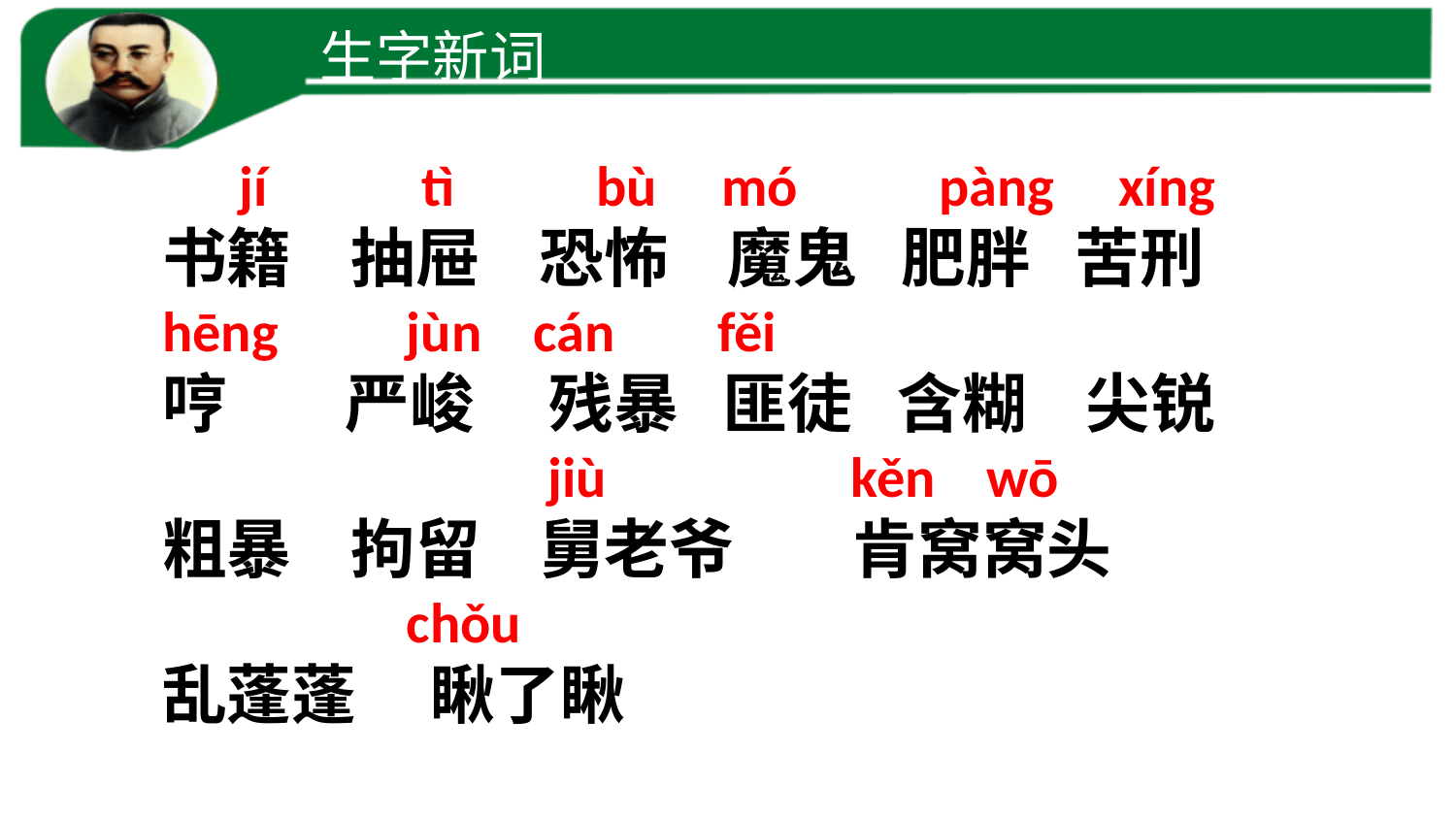

生字新词
      jí            tì           bù     mó           pàng     xíng
书籍    抽屉    恐怖    魔鬼   肥胖   苦刑
hēng          jùn    cán        fěi
哼        严峻     残暴   匪徒   含糊    尖锐
                              jiù                   kěn    wō
粗暴    拘留    舅老爷        肯窝窝头
                   chǒu
乱蓬蓬     瞅了瞅